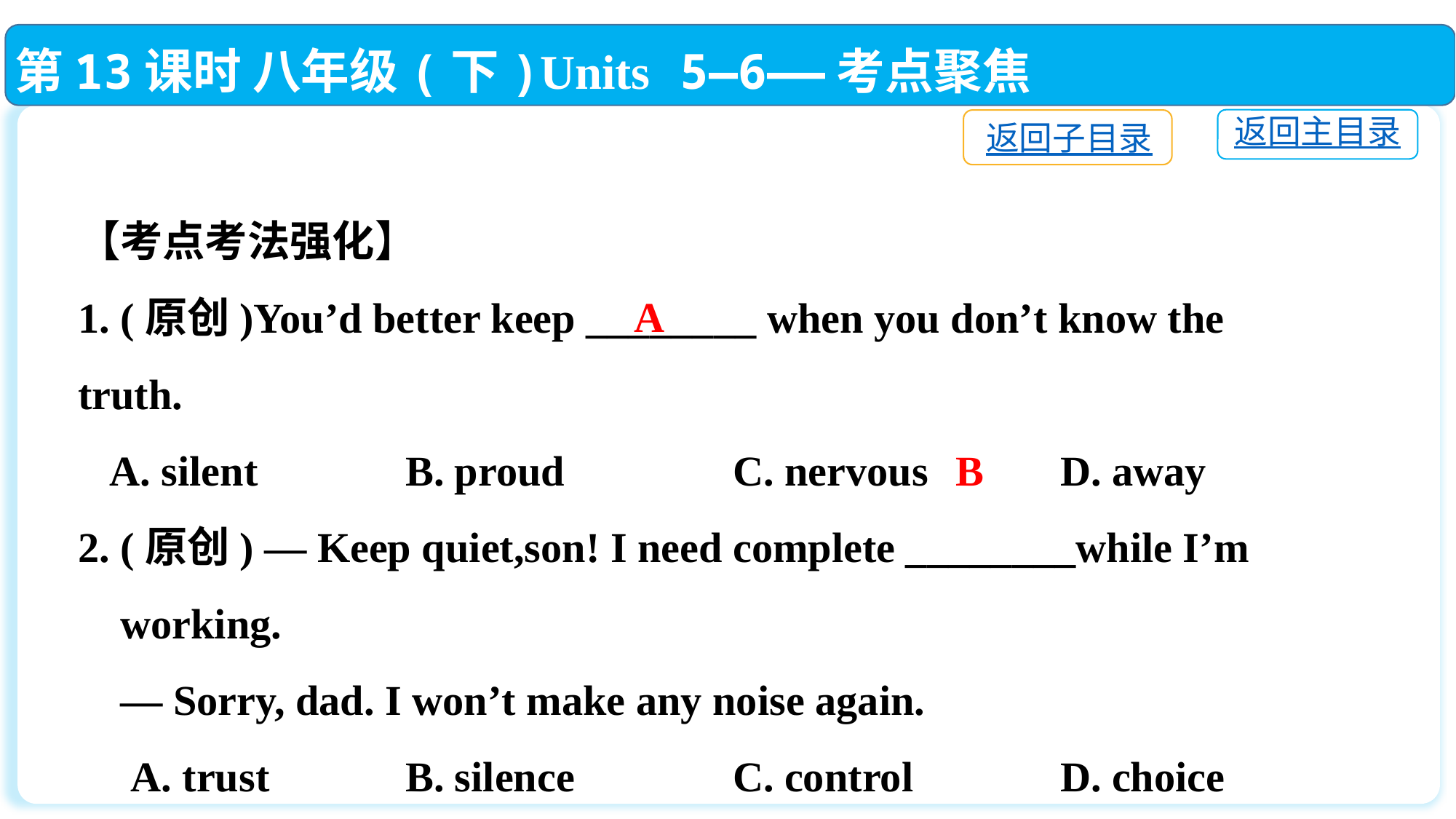

第13课时 八年级(下)Units 5—6——考点聚焦

返回主目录

返回子目录
【考点考法强化】
1. (原创)You’d better keep ________ when you don’t know the truth.
   A. silent　　	B. proud		C. nervous　 	D. away
2. (原创) — Keep quiet,son! I need complete ________while I’m
    working.
    — Sorry, dad. I won’t make any noise again.
     A. trust		B. silence		C. control		D. choice
A
B